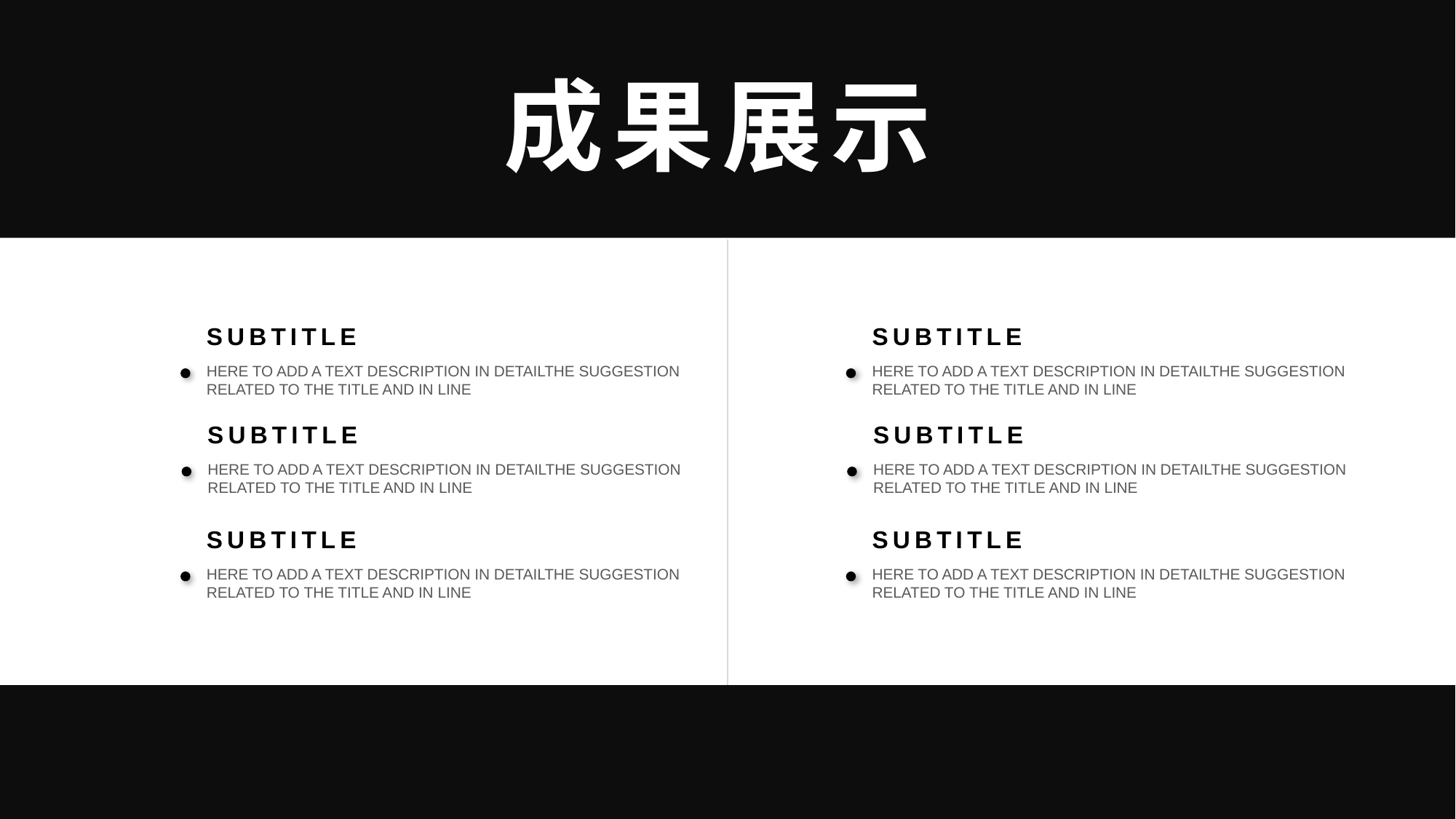

成果展示
SUBTITLE
SUBTITLE
HERE TO ADD A TEXT DESCRIPTION IN DETAILTHE SUGGESTION RELATED TO THE TITLE AND IN LINE
HERE TO ADD A TEXT DESCRIPTION IN DETAILTHE SUGGESTION RELATED TO THE TITLE AND IN LINE

SUBTITLE
SUBTITLE
HERE TO ADD A TEXT DESCRIPTION IN DETAILTHE SUGGESTION RELATED TO THE TITLE AND IN LINE
HERE TO ADD A TEXT DESCRIPTION IN DETAILTHE SUGGESTION RELATED TO THE TITLE AND IN LINE

SUBTITLE
SUBTITLE
HERE TO ADD A TEXT DESCRIPTION IN DETAILTHE SUGGESTION RELATED TO THE TITLE AND IN LINE
HERE TO ADD A TEXT DESCRIPTION IN DETAILTHE SUGGESTION RELATED TO THE TITLE AND IN LINE